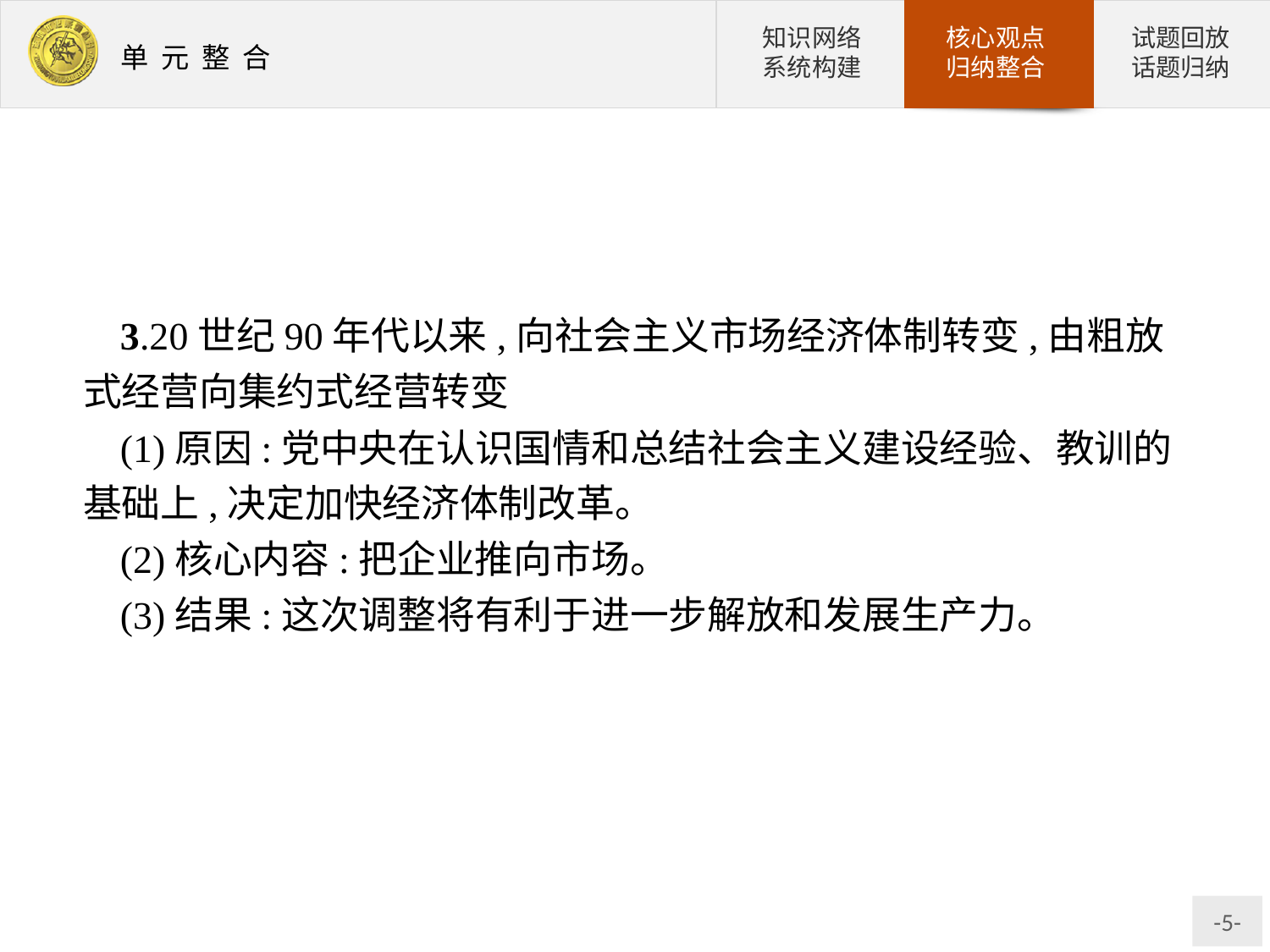

3.20世纪90年代以来,向社会主义市场经济体制转变,由粗放式经营向集约式经营转变
(1)原因:党中央在认识国情和总结社会主义建设经验、教训的基础上,决定加快经济体制改革。
(2)核心内容:把企业推向市场。
(3)结果:这次调整将有利于进一步解放和发展生产力。